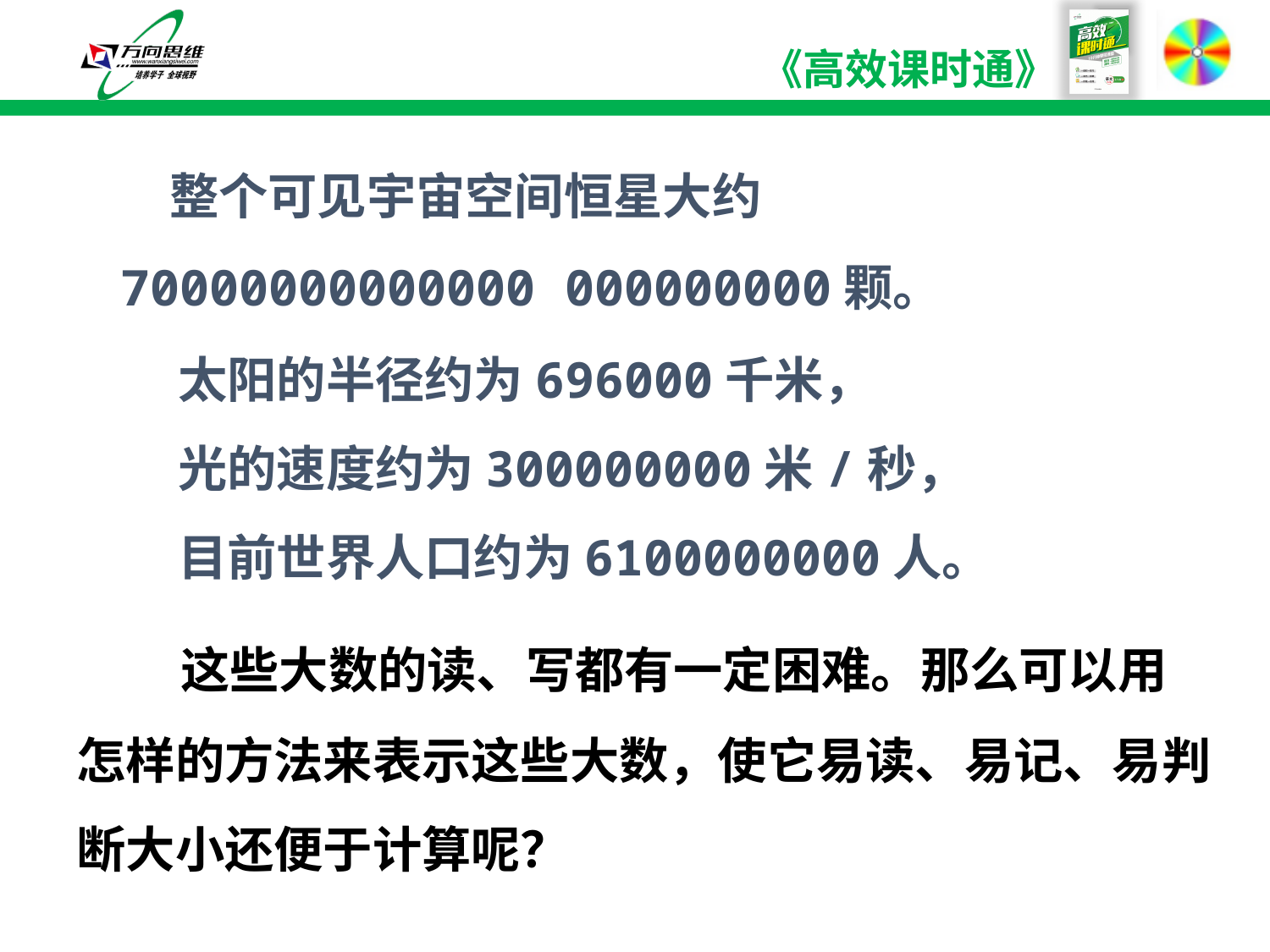

整个可见宇宙空间恒星大约70000000000000 000000000颗。
太阳的半径约为696000千米，
光的速度约为300000000米/秒，
目前世界人口约为6100000000人。
       这些大数的读、写都有一定困难。那么可以用怎样的方法来表示这些大数，使它易读、易记、易判断大小还便于计算呢？